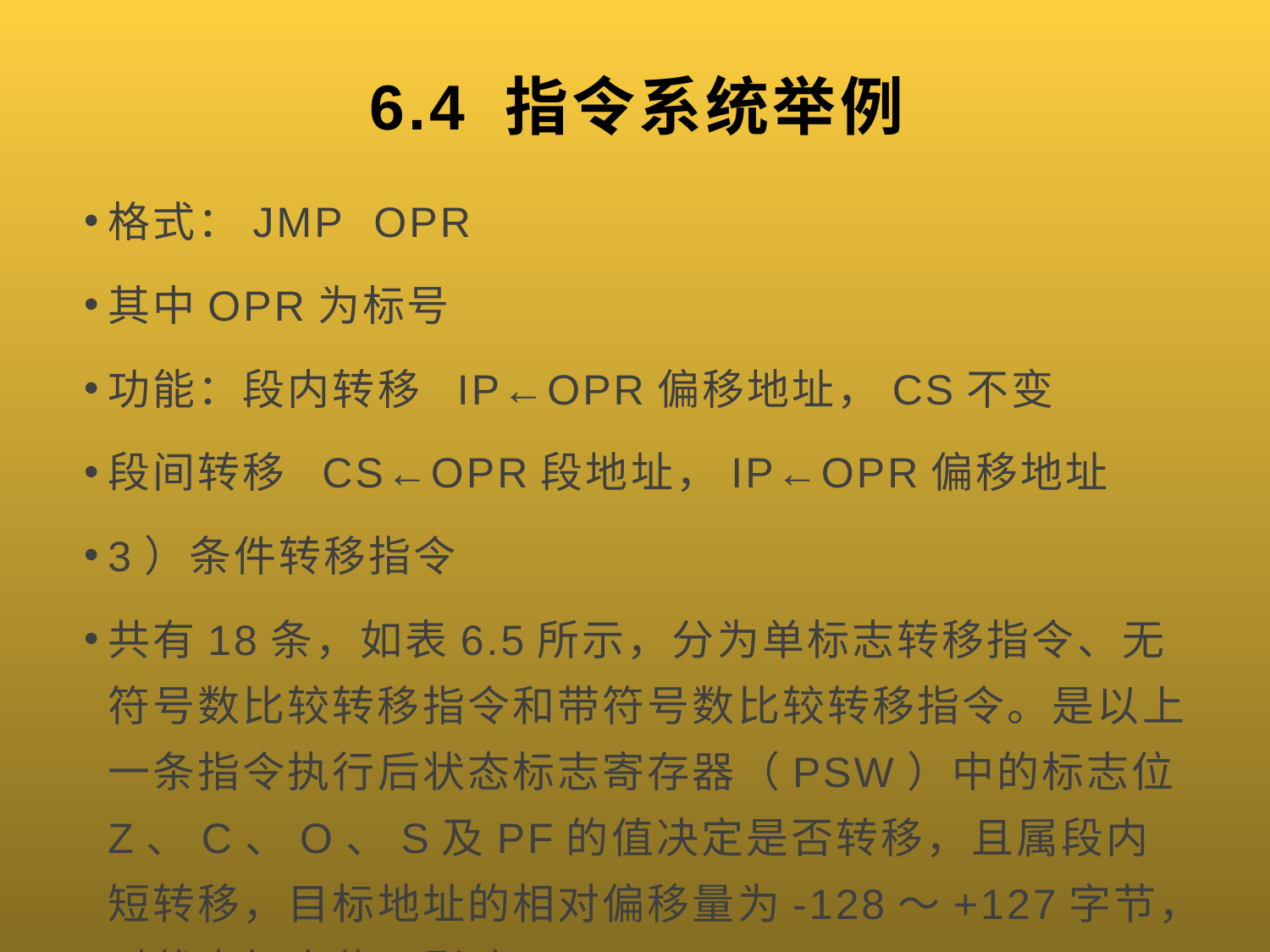

# 6.4 指令系统举例
格式：JMP  OPR
其中OPR为标号
功能：段内转移  IP←OPR偏移地址，CS不变
段间转移  CS←OPR段地址，IP←OPR偏移地址
3）条件转移指令
共有18条，如表6.5所示，分为单标志转移指令、无符号数比较转移指令和带符号数比较转移指令。是以上一条指令执行后状态标志寄存器（PSW）中的标志位Z、C、O、S及PF的值决定是否转移，且属段内短转移，目标地址的相对偏移量为-128～+127字节，对状态标志位无影响。